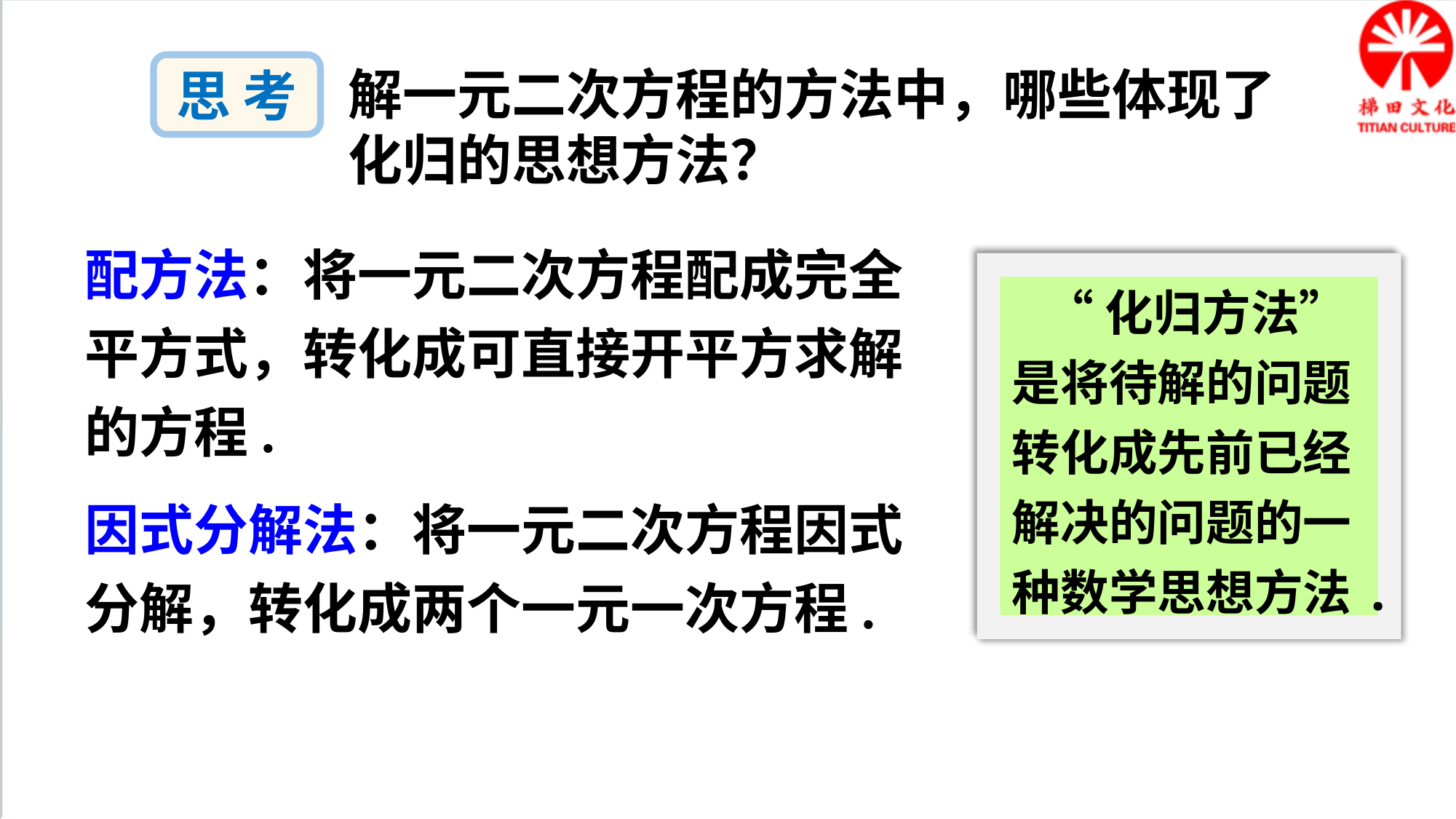

思 考
解一元二次方程的方法中，哪些体现了化归的思想方法？
配方法：将一元二次方程配成完全平方式，转化成可直接开平方求解的方程.

   “化归方法”是将待解的问题转化成先前已经解决的问题的一种数学思想方法.
因式分解法：将一元二次方程因式分解，转化成两个一元一次方程.